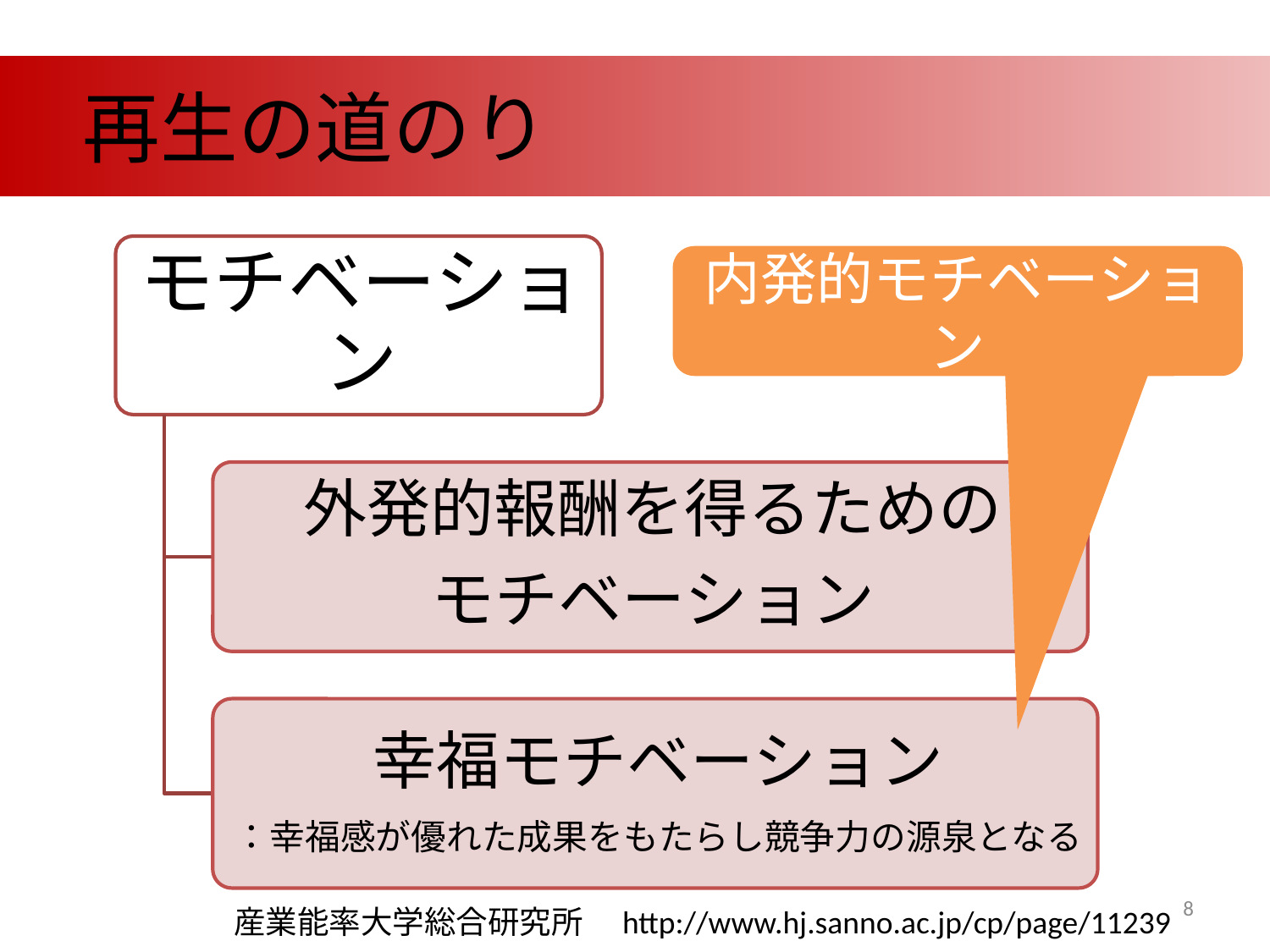

再生の道のり
モチベーション
外発的報酬を得るための
モチベーション
幸福モチベーション
：幸福感が優れた成果をもたらし競争力の源泉となる
内発的モチベーション
8
産業能率大学総合研究所　http://www.hj.sanno.ac.jp/cp/page/11239